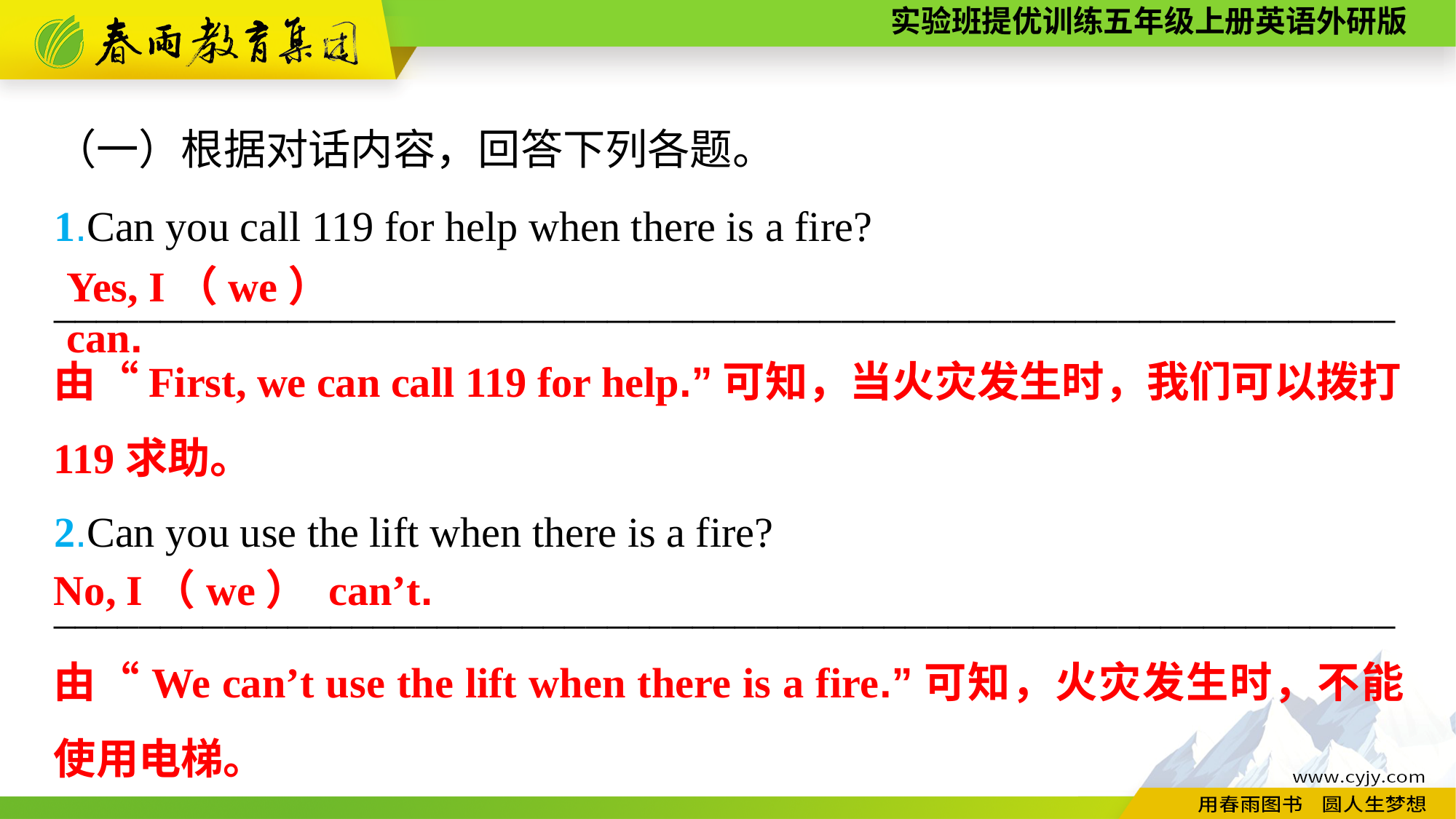

（一）根据对话内容，回答下列各题。
1.Can you call 119 for help when there is a fire?
_______________________________________________________________

2.Can you use the lift when there is a fire?
_______________________________________________________________
Yes, I（we） can.
由“First, we can call 119 for help.”可知，当火灾发生时，我们可以拨打119求助。
No, I（we） can’t.
由“We can’t use the lift when there is a fire.”可知，火灾发生时，不能使用电梯。